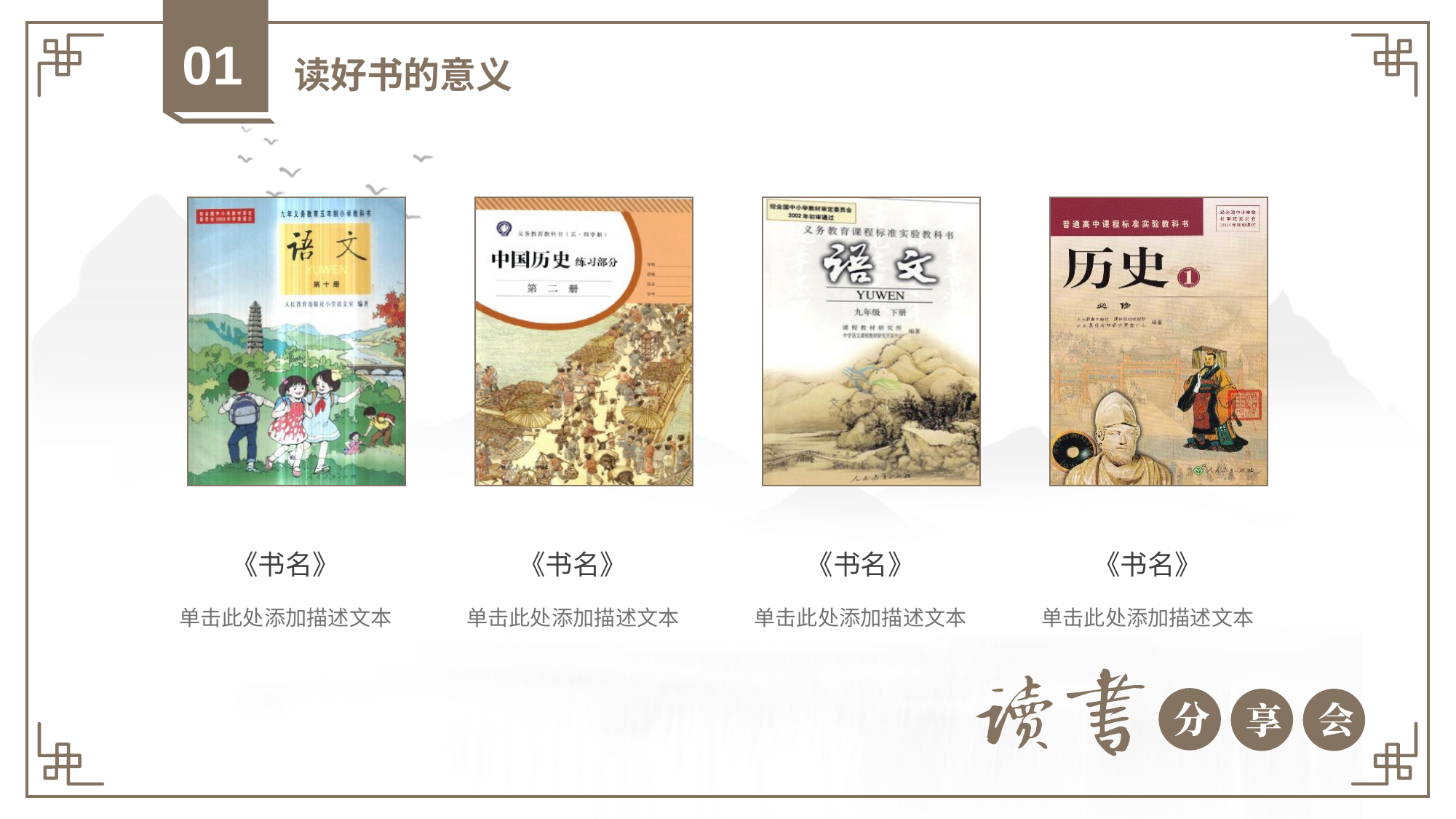

01
读好书的意义

《书名》
《书名》
《书名》
《书名》
单击此处添加描述文本
单击此处添加描述文本
单击此处添加描述文本
单击此处添加描述文本
分
会
享